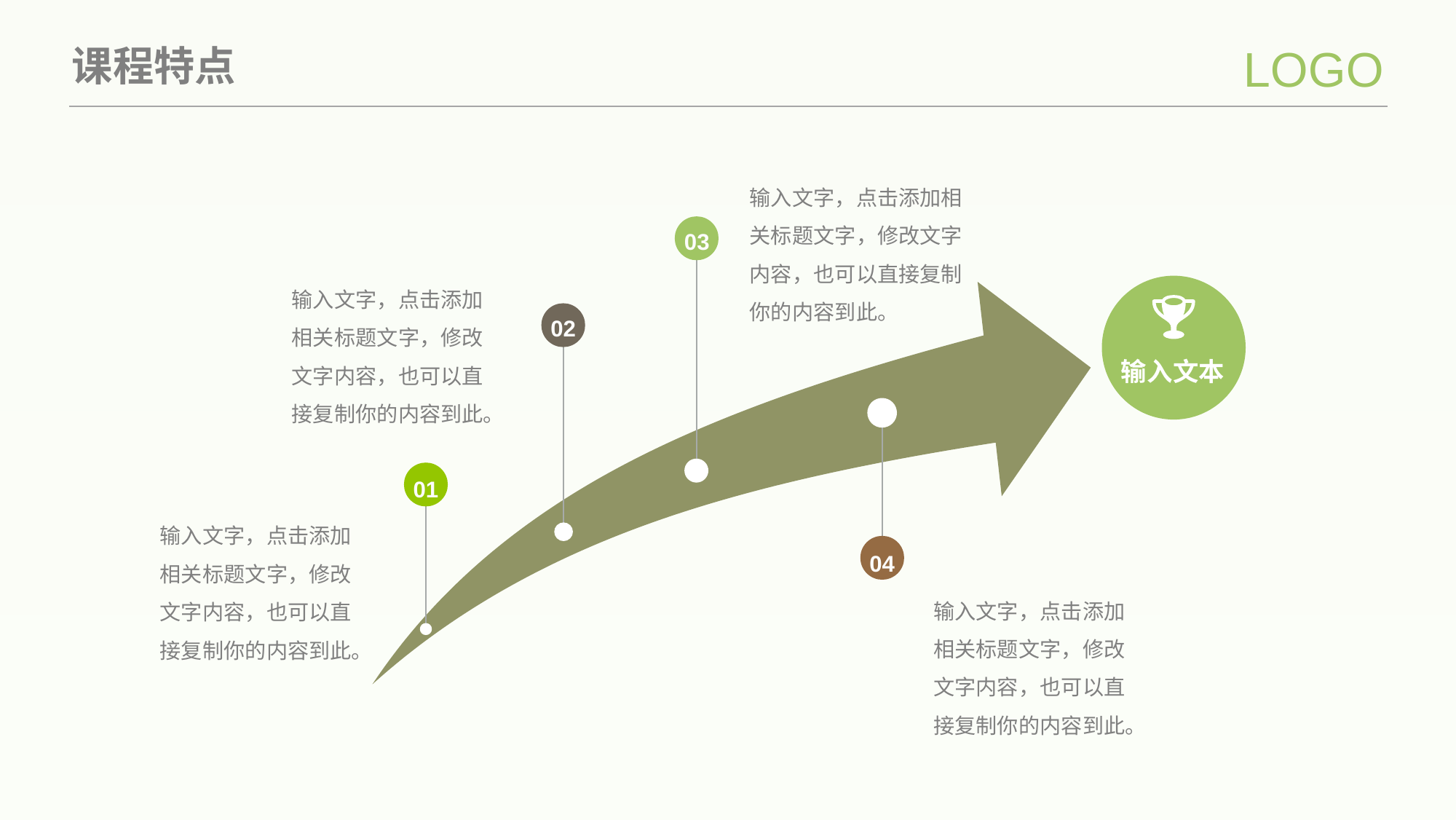

LOGO
课程特点
输入文字，点击添加相关标题文字，修改文字内容，也可以直接复制你的内容到此。

03

输入文字，点击添加相关标题文字，修改文字内容，也可以直接复制你的内容到此。

02

输入文本

01

输入文字，点击添加相关标题文字，修改文字内容，也可以直接复制你的内容到此。

04
输入文字，点击添加相关标题文字，修改文字内容，也可以直接复制你的内容到此。